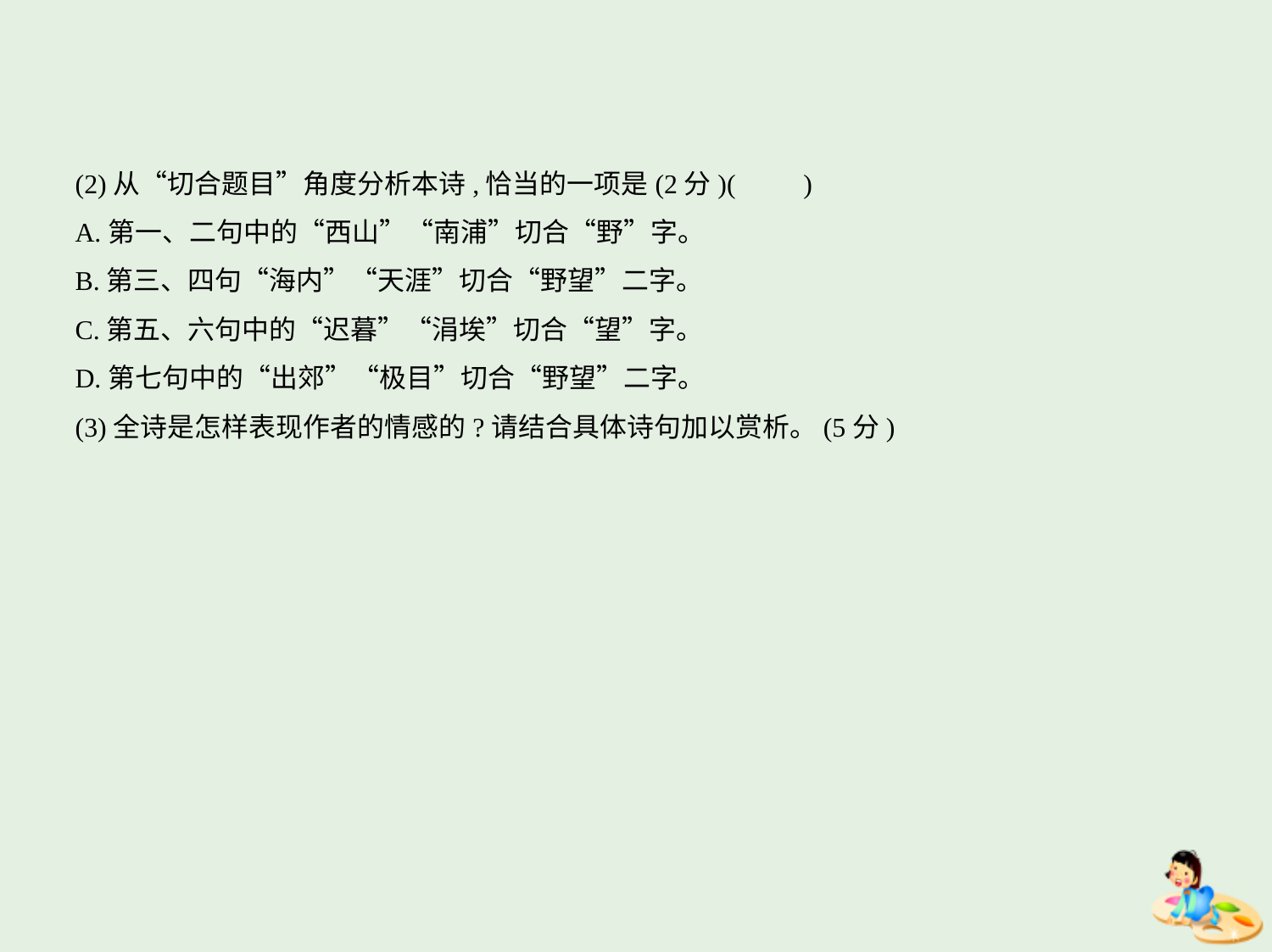

(2)从“切合题目”角度分析本诗,恰当的一项是(2分)(　　)
A.第一、二句中的“西山”“南浦”切合“野”字。
B.第三、四句“海内”“天涯”切合“野望”二字。
C.第五、六句中的“迟暮”“涓埃”切合“望”字。
D.第七句中的“出郊”“极目”切合“野望”二字。
(3)全诗是怎样表现作者的情感的?请结合具体诗句加以赏析。(5分)